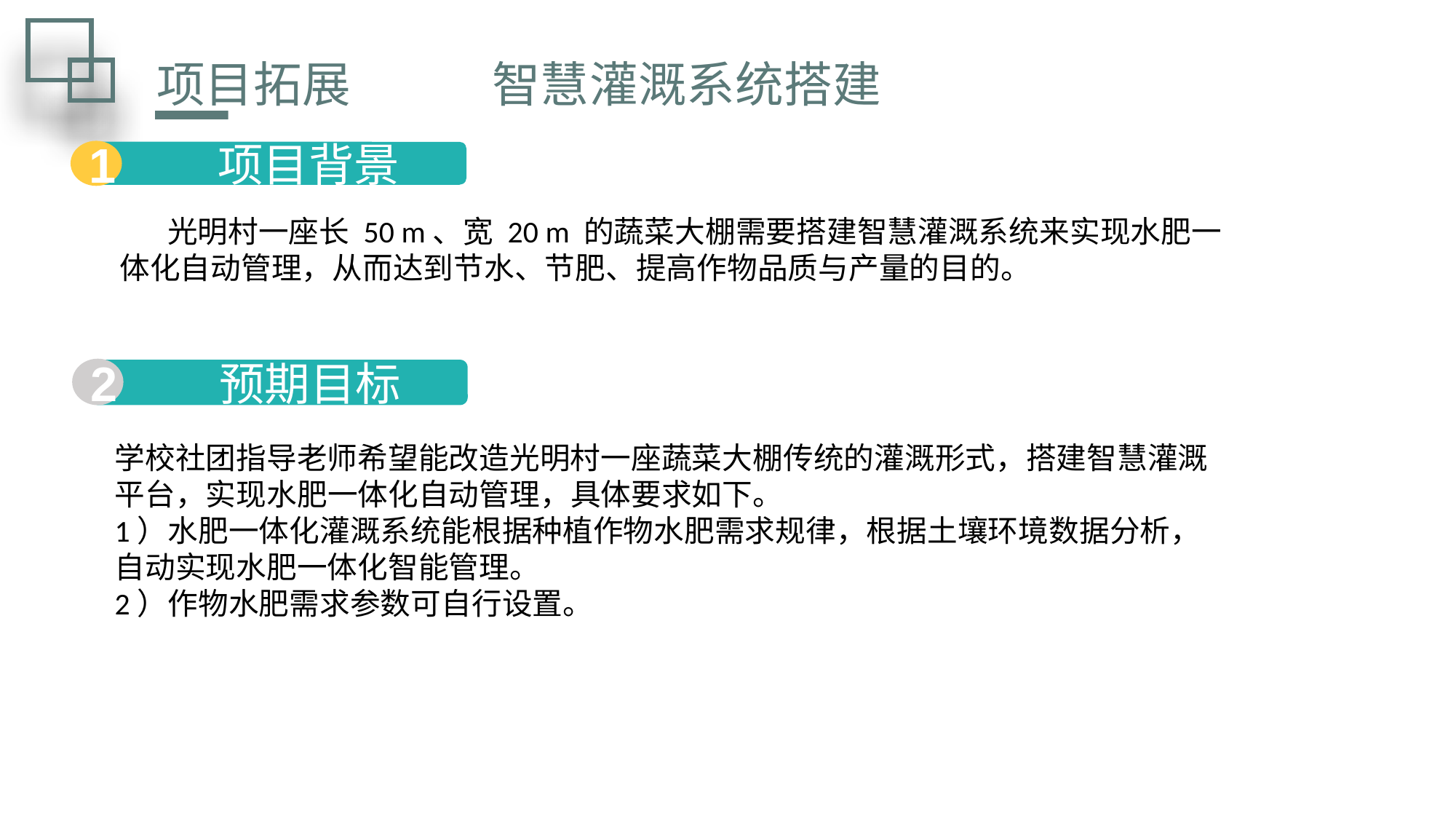

项目拓展             智慧灌溉系统搭建

1
     项目背景
      光明村一座长 50 m、宽 20 m 的蔬菜大棚需要搭建智慧灌溉系统来实现水肥一体化自动管理，从而达到节水、节肥、提高作物品质与产量的目的。
2
     预期目标
学校社团指导老师希望能改造光明村一座蔬菜大棚传统的灌溉形式，搭建智慧灌溉
平台，实现水肥一体化自动管理，具体要求如下。
1）水肥一体化灌溉系统能根据种植作物水肥需求规律，根据土壤环境数据分析，自动实现水肥一体化智能管理。
2）作物水肥需求参数可自行设置。